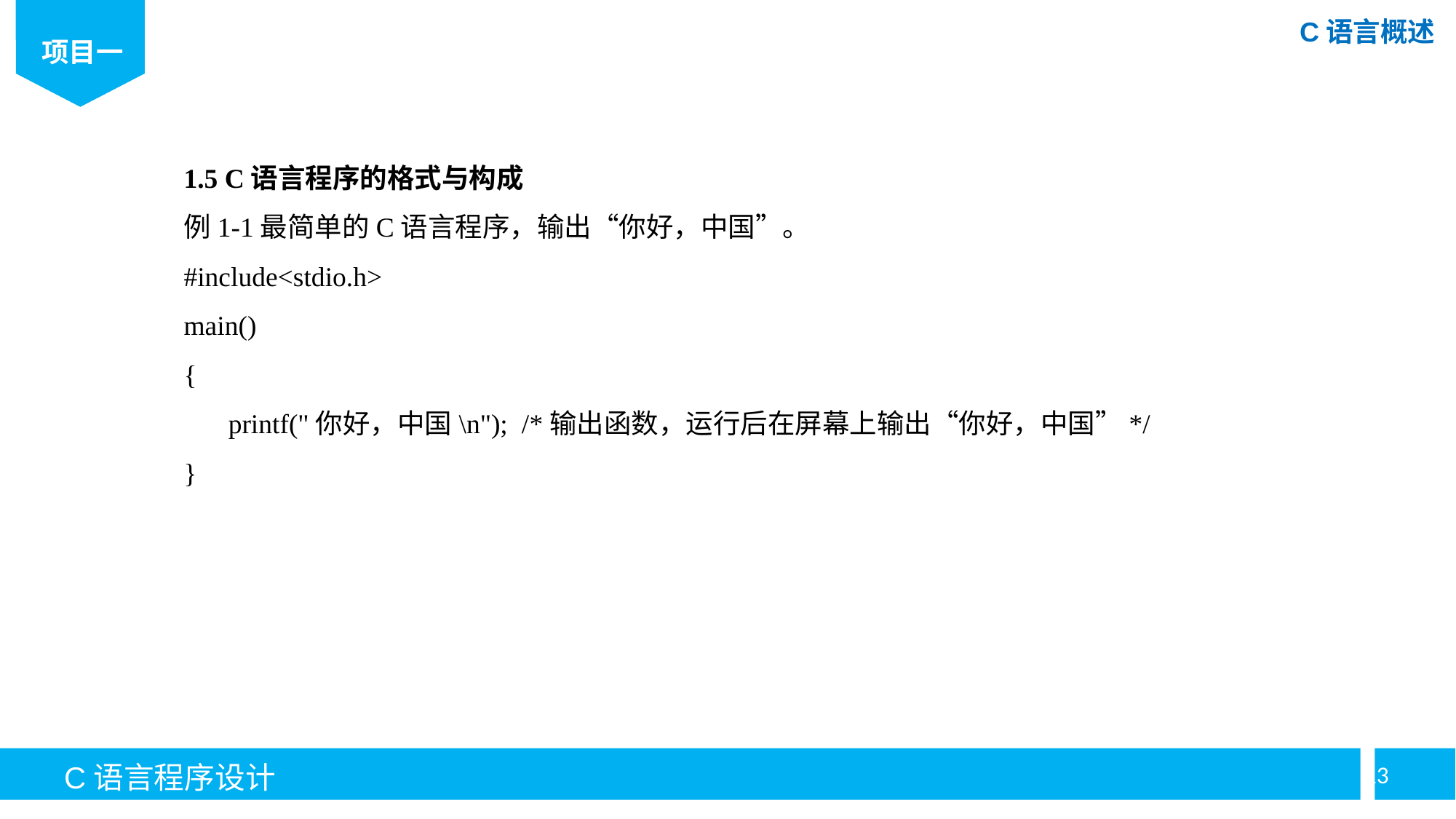

1.5 C语言程序的格式与构成
例1-1最简单的C语言程序，输出“你好，中国”。
#include<stdio.h>
main()
{
	printf("你好，中国\n");  /*输出函数，运行后在屏幕上输出“你好，中国”*/
}